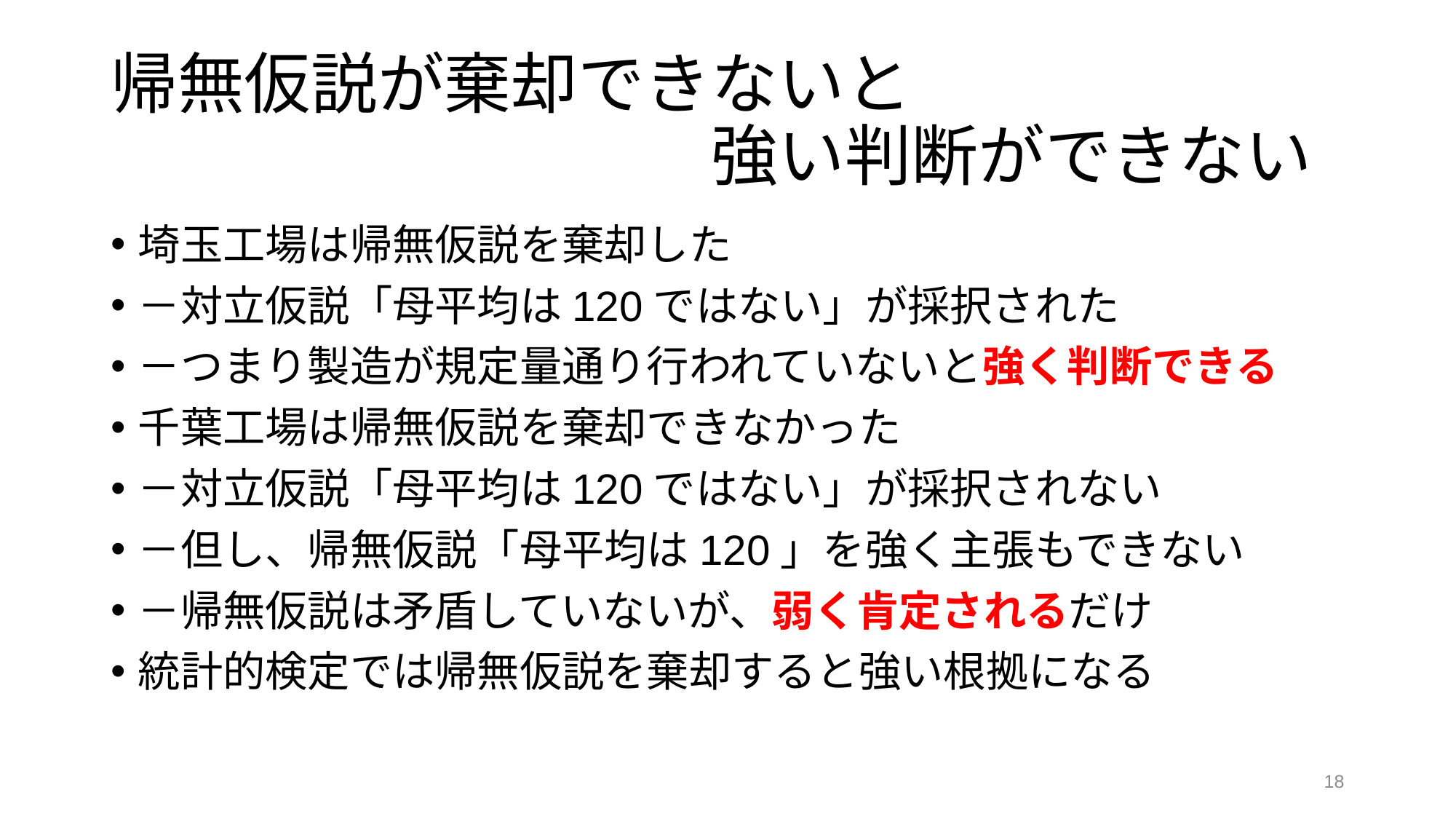

# 帰無仮説が棄却できないと 　　　　　　　　　強い判断ができない
埼玉工場は帰無仮説を棄却した
－対立仮説「母平均は120ではない」が採択された
－つまり製造が規定量通り行われていないと強く判断できる
千葉工場は帰無仮説を棄却できなかった
－対立仮説「母平均は120ではない」が採択されない
－但し、帰無仮説「母平均は120」を強く主張もできない
－帰無仮説は矛盾していないが、弱く肯定されるだけ
統計的検定では帰無仮説を棄却すると強い根拠になる

18